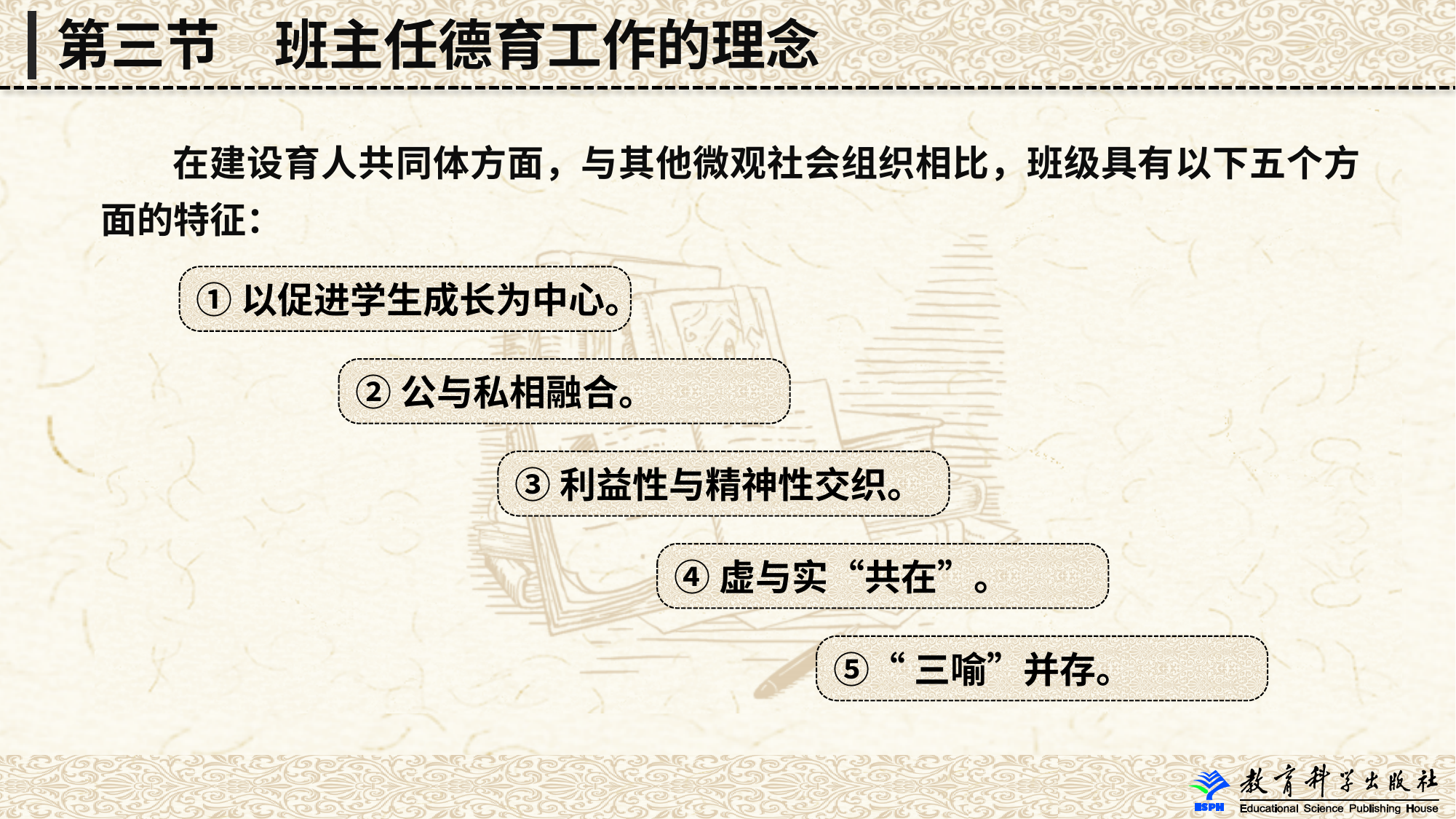

第三节　班主任德育工作的理念

       在建设育人共同体方面，与其他微观社会组织相比，班级具有以下五个方面的特征：
①以促进学生成长为中心。
②公与私相融合。
③利益性与精神性交织。
④虚与实“共在”。
⑤“三喻”并存。